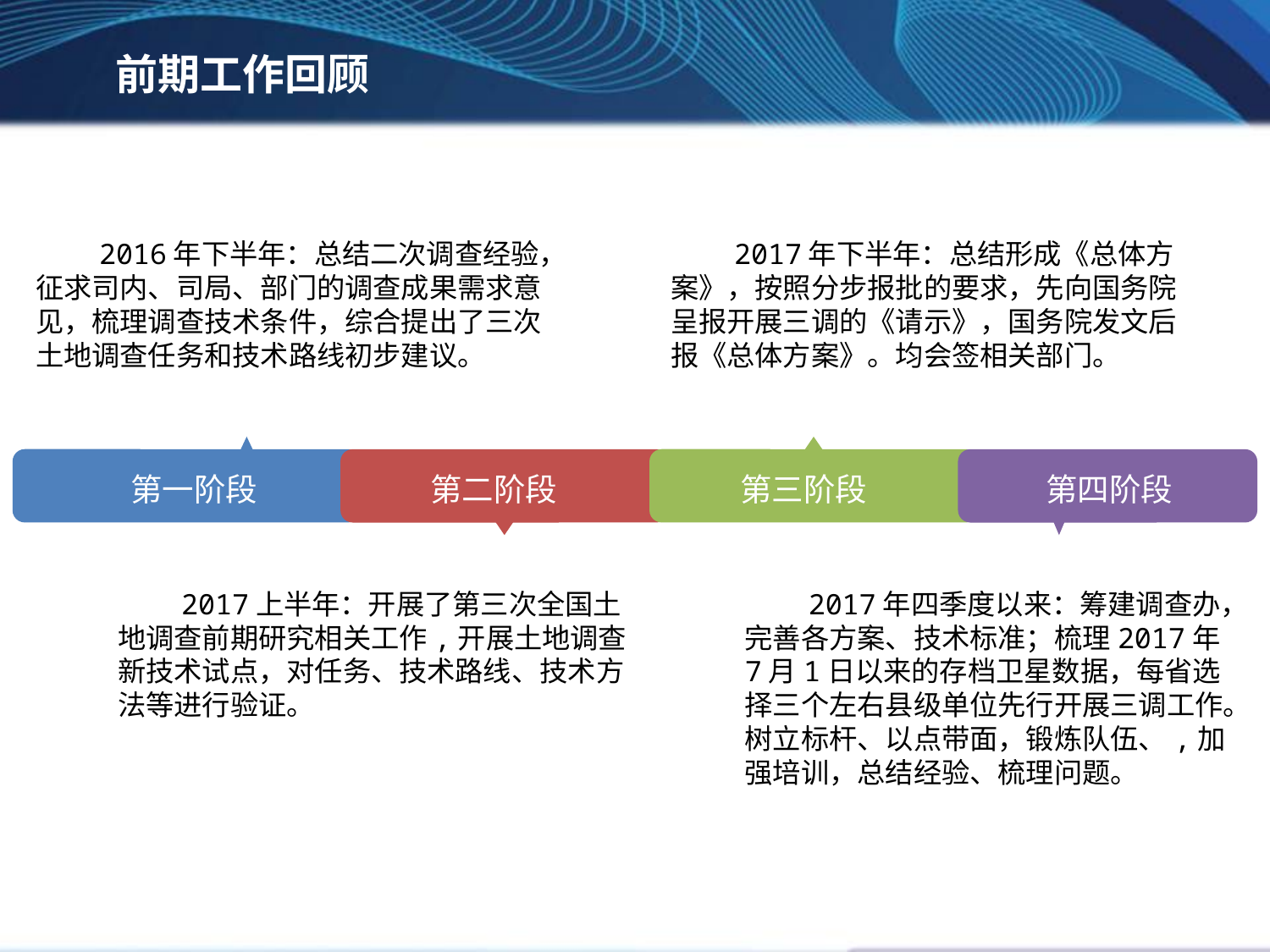

前期工作回顾
2016年下半年：总结二次调查经验，征求司内、司局、部门的调查成果需求意见，梳理调查技术条件，综合提出了三次土地调查任务和技术路线初步建议。
2017年下半年：总结形成《总体方案》，按照分步报批的要求，先向国务院呈报开展三调的《请示》，国务院发文后报《总体方案》。均会签相关部门。

第一阶段
第二阶段
第三阶段
第四阶段
2017年四季度以来：筹建调查办，完善各方案、技术标准；梳理2017年7月1日以来的存档卫星数据，每省选择三个左右县级单位先行开展三调工作。树立标杆、以点带面，锻炼队伍、,加强培训，总结经验、梳理问题。
2017上半年：开展了第三次全国土地调查前期研究相关工作,开展土地调查新技术试点，对任务、技术路线、技术方法等进行验证。